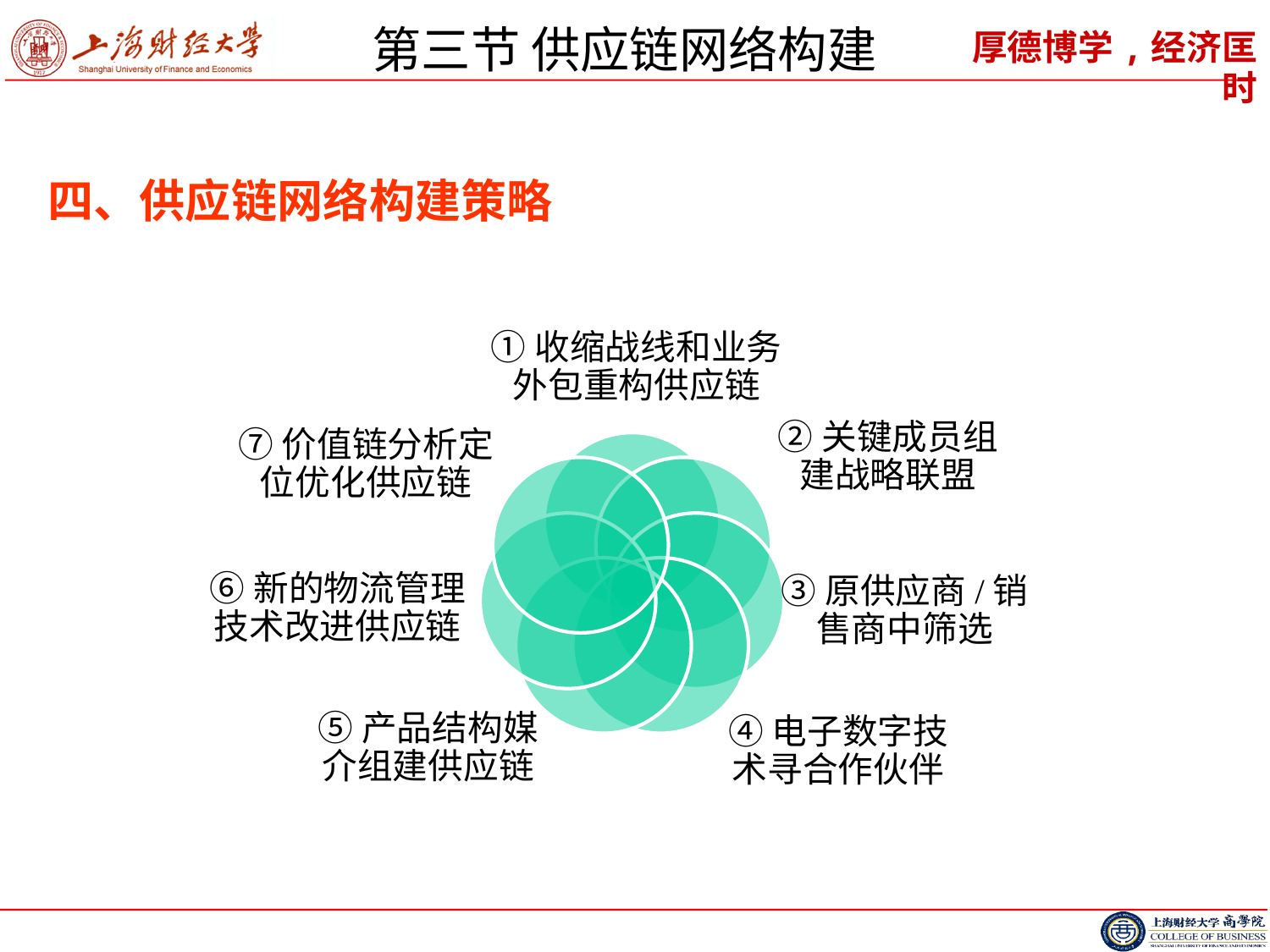

# 第三节 供应链网络构建
四、供应链网络构建策略
①收缩战线和业务外包重构供应链
②关键成员组建战略联盟
③原供应商/销售商中筛选
④电子数字技术寻合作伙伴
⑤产品结构媒介组建供应链
⑥新的物流管理技术改进供应链
⑦价值链分析定位优化供应链